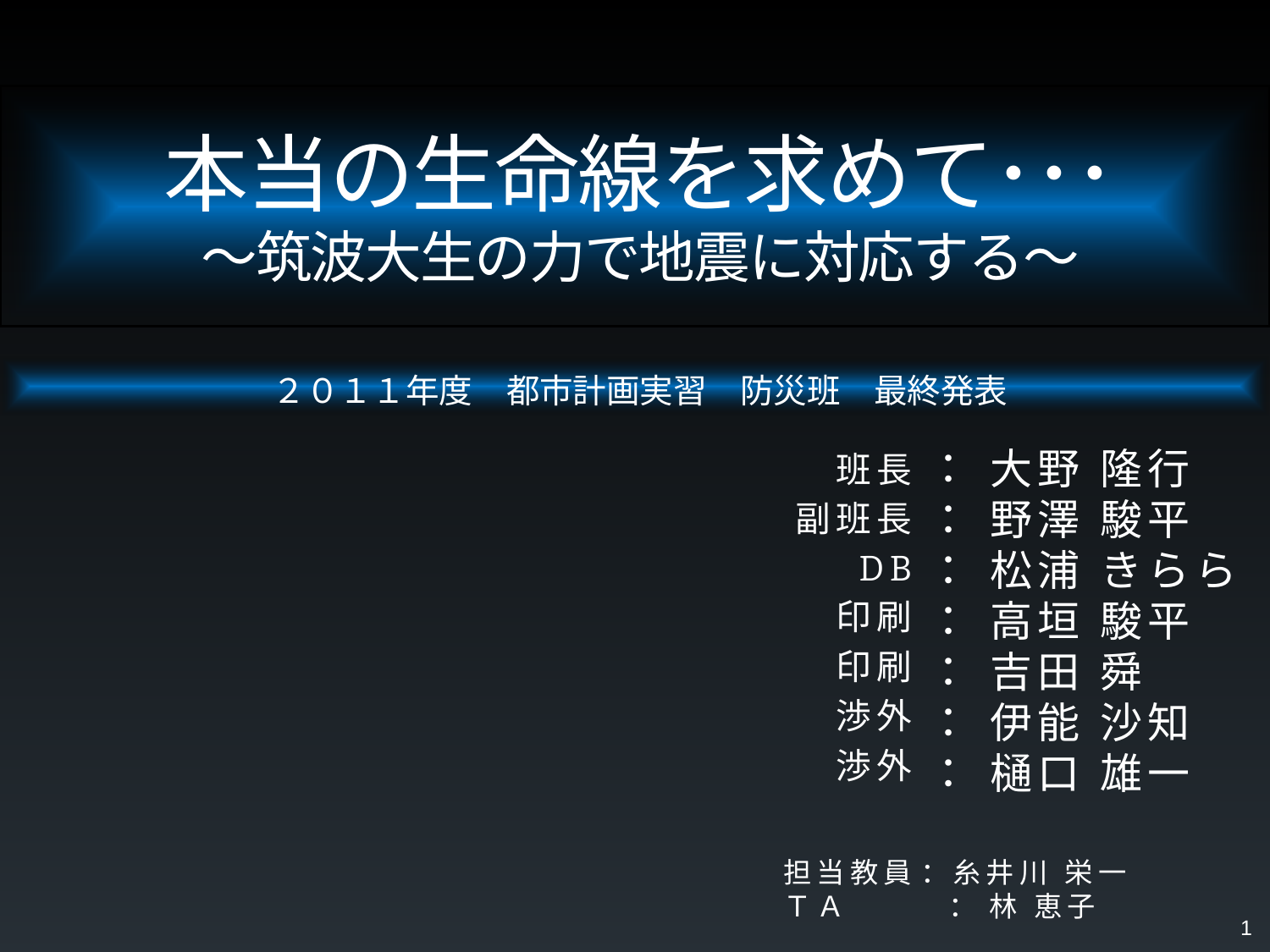

# 本当の生命線を求めて･･･ ～筑波大生の力で地震に対応する～

２０１１年度　都市計画実習　防災班　最終発表

： 大野 隆行
： 野澤 駿平
： 松浦 きらら
： 高垣 駿平
： 吉田 舜
： 伊能 沙知
： 樋口 雄一

班長
副班長
 DB
印刷
印刷
渉外
渉外

担当教員 ： 糸井川 栄一
ＴＡ　　     ： 林 恵子
1